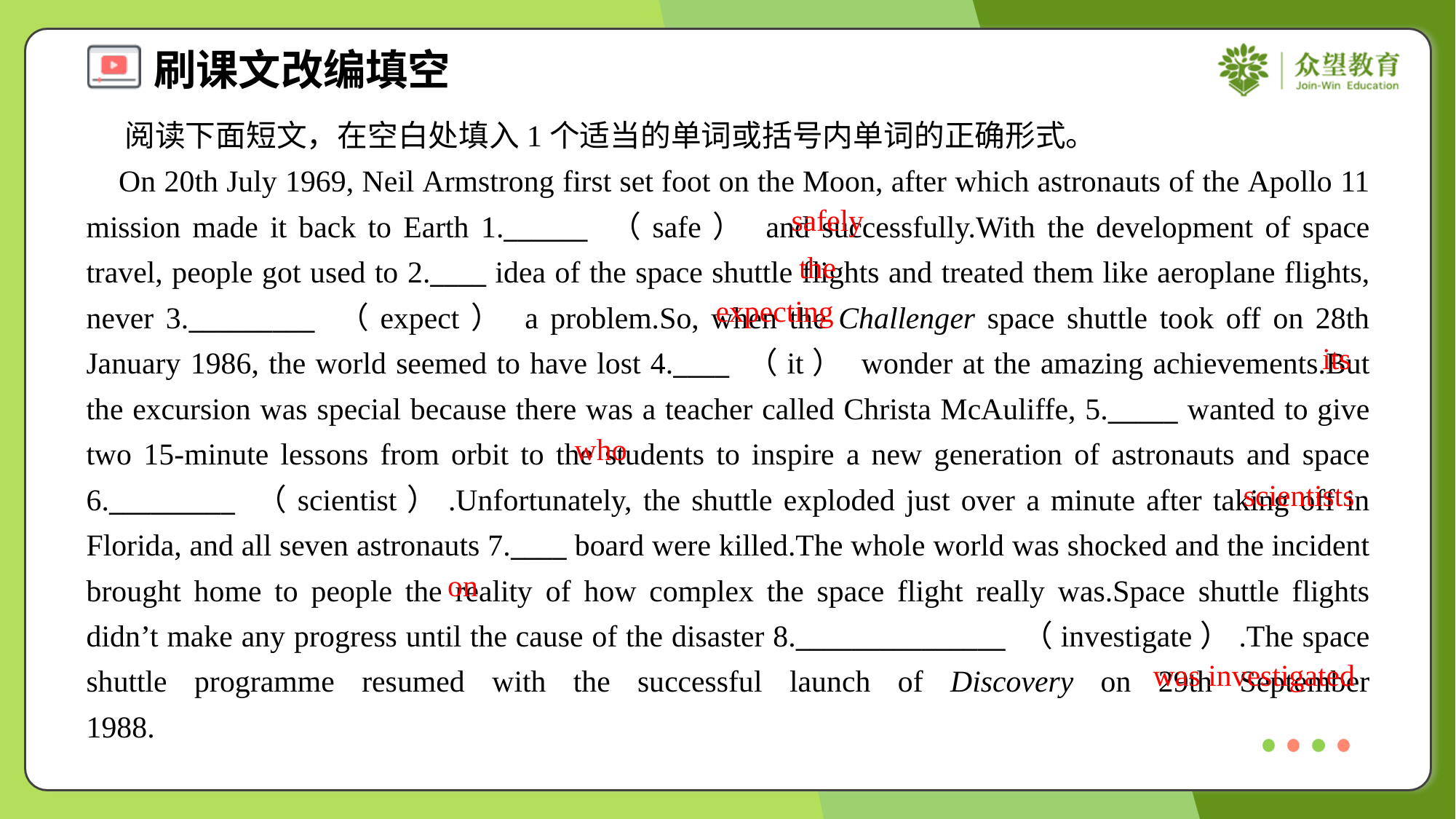

阅读下面短文，在空白处填入1个适当的单词或括号内单词的正确形式。
    On 20th July 1969, Neil Armstrong first set foot on the Moon, after which astronauts of the Apollo 11 mission made it back to Earth 1.______ （safe） and successfully.With the development of space travel, people got used to 2.____ idea of the space shuttle flights and treated them like aeroplane flights, never 3._________ （expect） a problem.So, when the Challenger space shuttle took off on 28th January 1986, the world seemed to have lost 4.____ （it） wonder at the amazing achievements.But the excursion was special because there was a teacher called Christa McAuliffe, 5._____ wanted to give two 15-minute lessons from orbit to the students to inspire a new generation of astronauts and space 6._________ （scientist）.Unfortunately, the shuttle exploded just over a minute after taking off in Florida, and all seven astronauts 7.____ board were killed.The whole world was shocked and the incident brought home to people the reality of how complex the space flight really was.Space shuttle flights didn’t make any progress until the cause of the disaster 8._______________ （investigate）.The space shuttle programme resumed with the successful launch of Discovery on 29th September 1988.#1.1
safely
the
expecting
its
who
scientists
on
was investigated